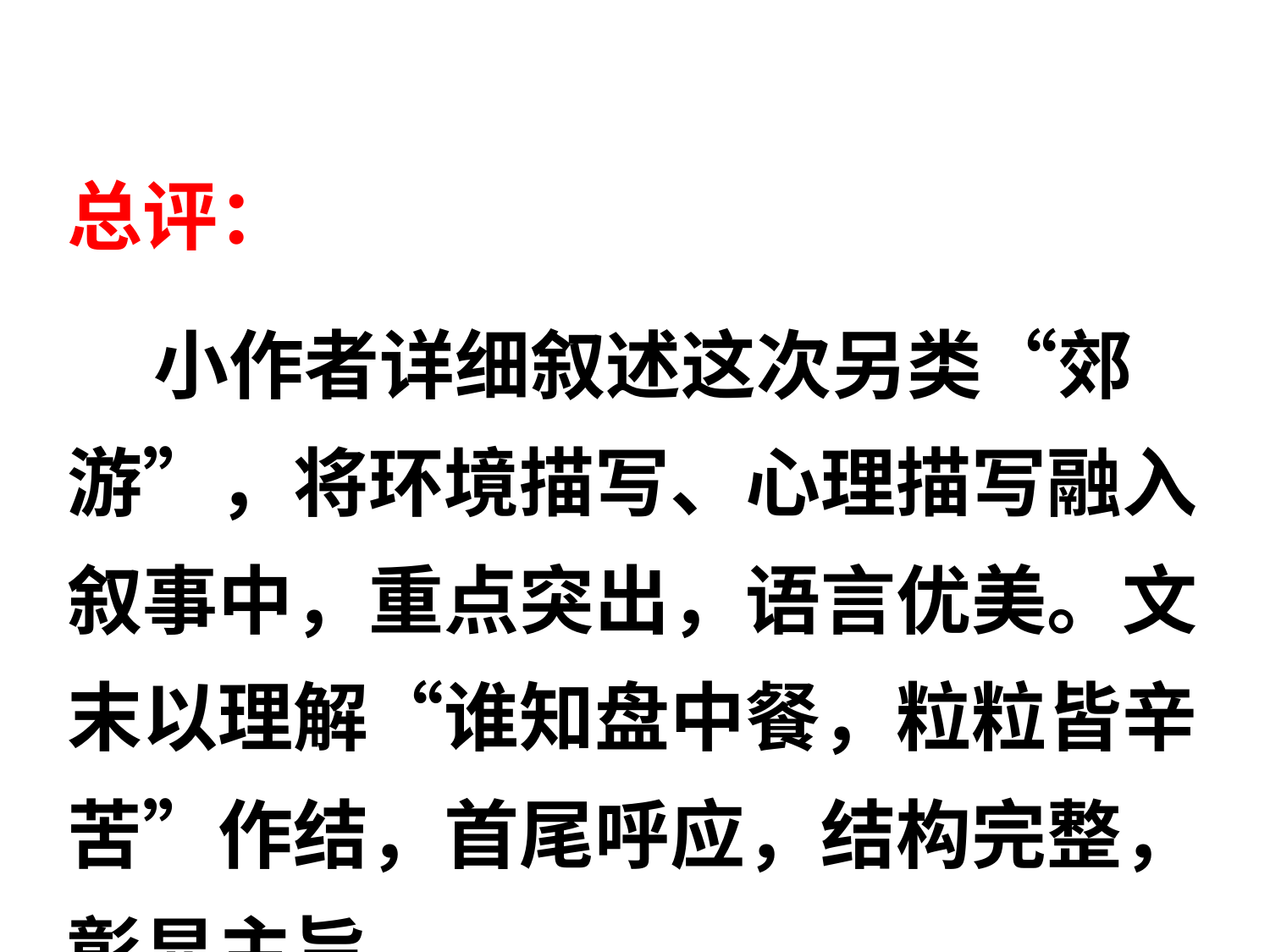

总评：
    小作者详细叙述这次另类“郊游”，将环境描写、心理描写融入叙事中，重点突出，语言优美。文末以理解“谁知盘中餐，粒粒皆辛苦”作结，首尾呼应，结构完整，彰显主旨。